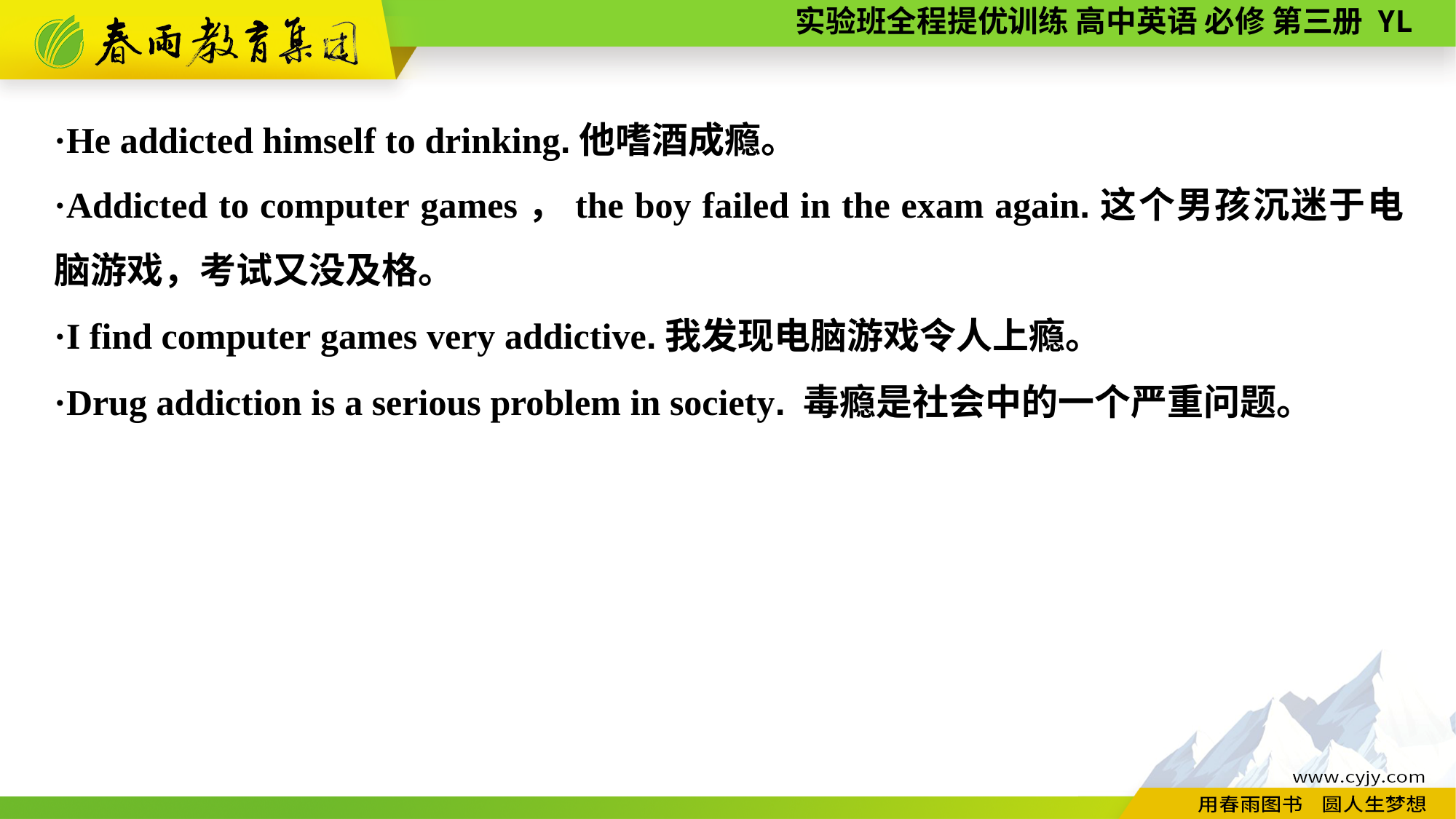

·He addicted himself to drinking.他嗜酒成瘾。
·Addicted to computer games，the boy failed in the exam again.这个男孩沉迷于电脑游戏，考试又没及格。
·I find computer games very addictive.我发现电脑游戏令人上瘾。
·Drug addiction is a serious problem in society. 毒瘾是社会中的一个严重问题。